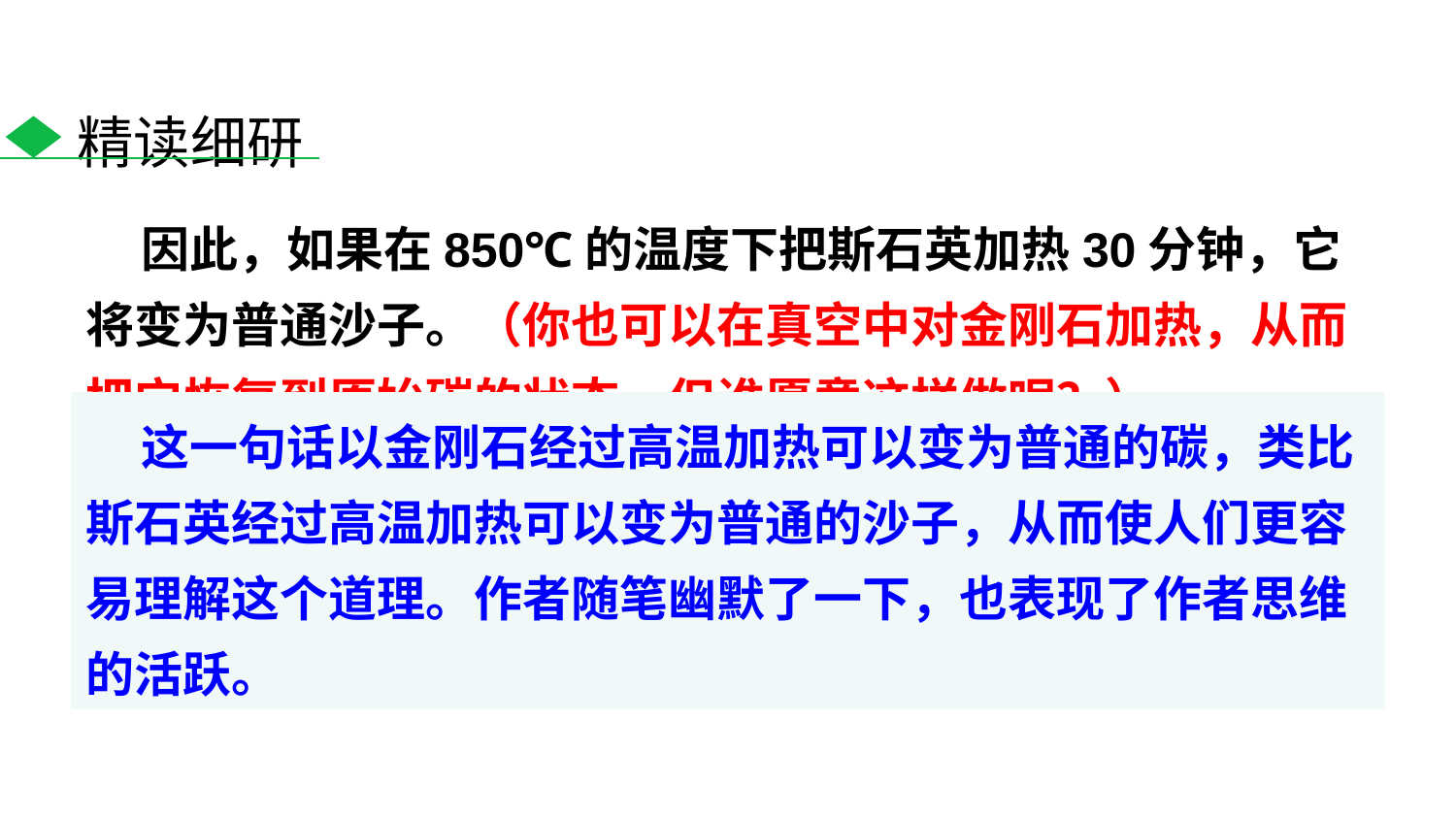

精读细研

    因此，如果在850℃的温度下把斯石英加热30分钟，它将变为普通沙子。（你也可以在真空中对金刚石加热，从而把它恢复到原始碳的状态，但谁愿意这样做呢？）
    这一句话以金刚石经过高温加热可以变为普通的碳，类比斯石英经过高温加热可以变为普通的沙子，从而使人们更容易理解这个道理。作者随笔幽默了一下，也表现了作者思维的活跃。